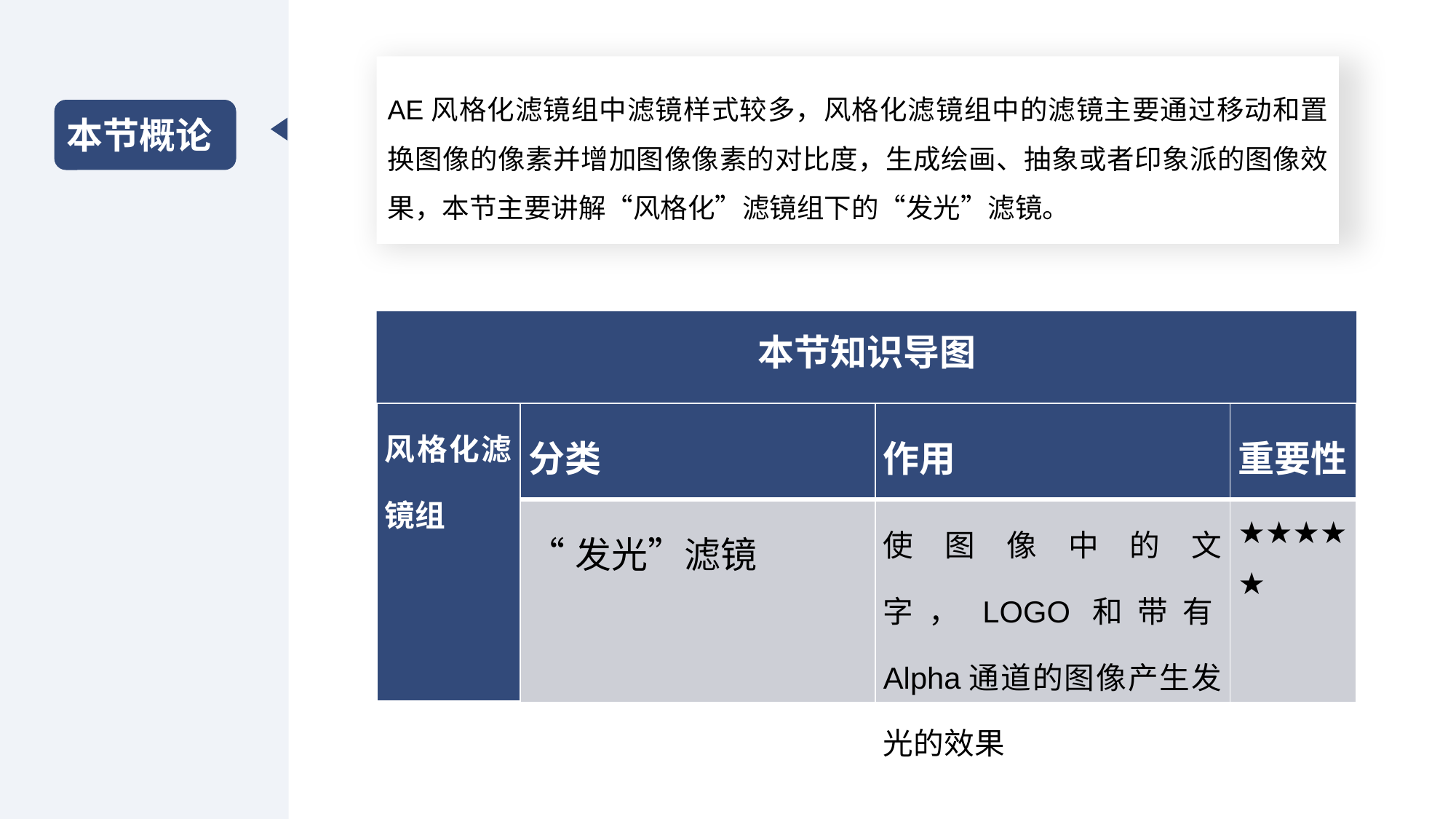

AE风格化滤镜组中滤镜样式较多，风格化滤镜组中的滤镜主要通过移动和置换图像的像素并增加图像像素的对比度，生成绘画、抽象或者印象派的图像效果，本节主要讲解“风格化”滤镜组下的“发光”滤镜。

本节概论

本节知识导图
| 风格化滤镜组 | 分类 | 作用 | 重要性 |
| --- | --- | --- | --- |
|  | “发光”滤镜 | 使图像中的文字，LOGO和带有Alpha通道的图像产生发光的效果 | ★★★★★ |